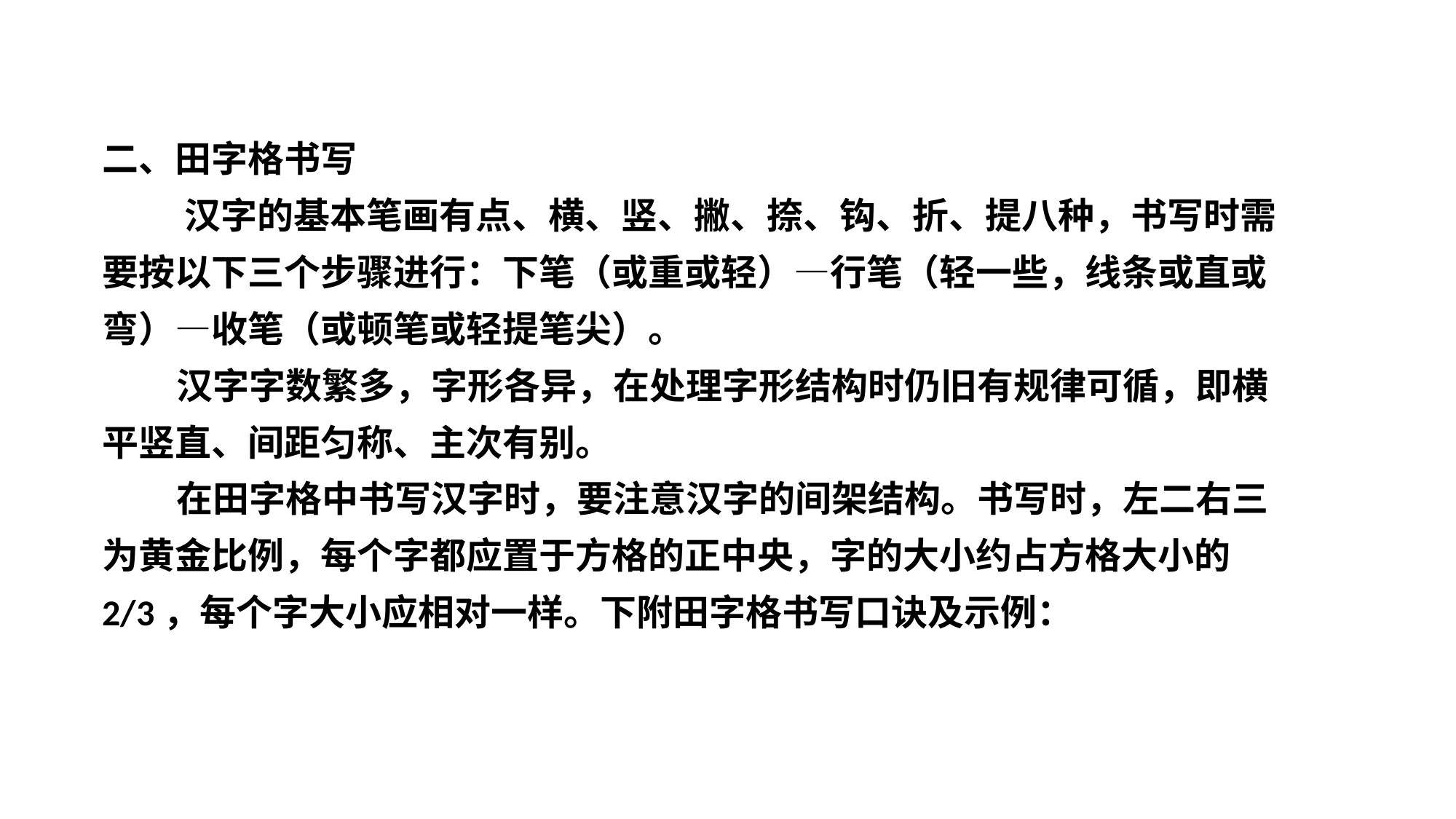

中考考点突破
二、田字格书写
         汉字的基本笔画有点、横、竖、撇、捺、钩、折、提八种，书写时需要按以下三个步骤进行：下笔（或重或轻）—行笔（轻一些，线条或直或弯）—收笔（或顿笔或轻提笔尖）。
        汉字字数繁多，字形各异，在处理字形结构时仍旧有规律可循，即横平竖直、间距匀称、主次有别。
        在田字格中书写汉字时，要注意汉字的间架结构。书写时，左二右三为黄金比例，每个字都应置于方格的正中央，字的大小约占方格大小的2/3，每个字大小应相对一样。下附田字格书写口诀及示例：